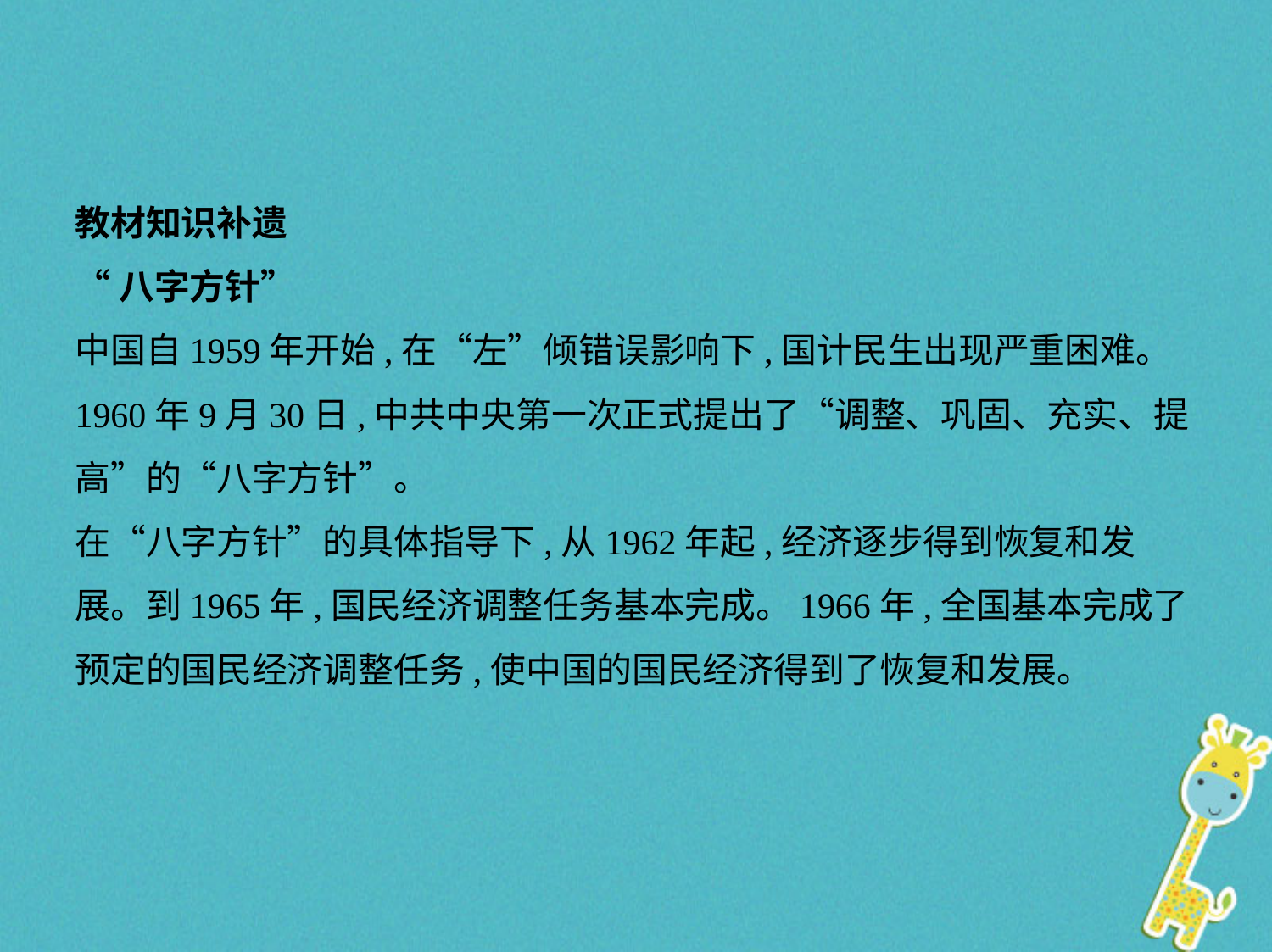

教材知识补遗
“八字方针”
中国自1959年开始,在“左”倾错误影响下,国计民生出现严重困难。
1960年9月30日,中共中央第一次正式提出了“调整、巩固、充实、提
高”的“八字方针”。
在“八字方针”的具体指导下,从1962年起,经济逐步得到恢复和发
展。到1965年,国民经济调整任务基本完成。1966年,全国基本完成了
预定的国民经济调整任务,使中国的国民经济得到了恢复和发展。